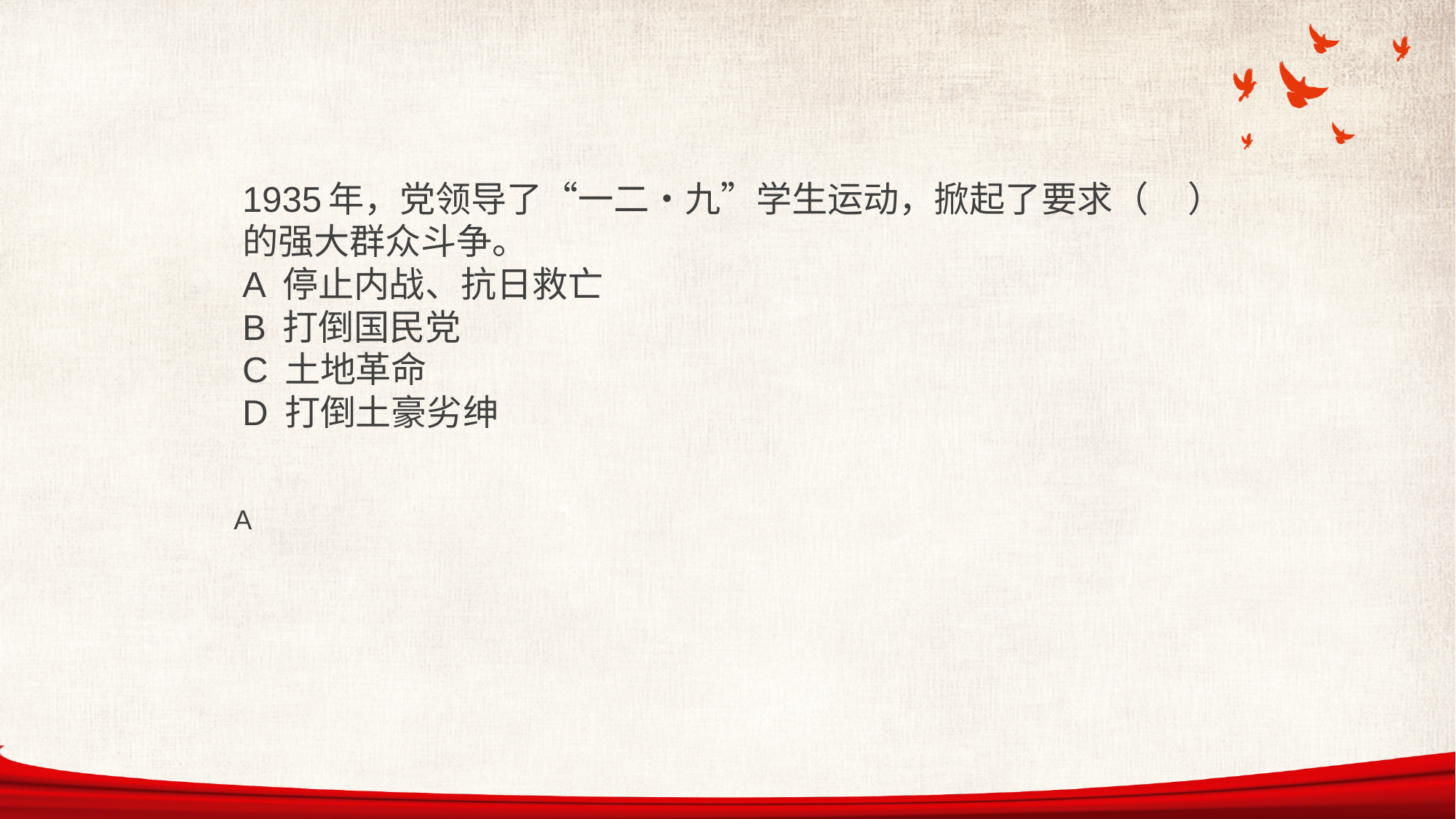

1935年，党领导了“一二•九”学生运动，掀起了要求（     ）的强大群众斗争。   
A 停止内战、抗日救亡  
B 打倒国民党  
C 土地革命  
D 打倒土豪劣绅
A